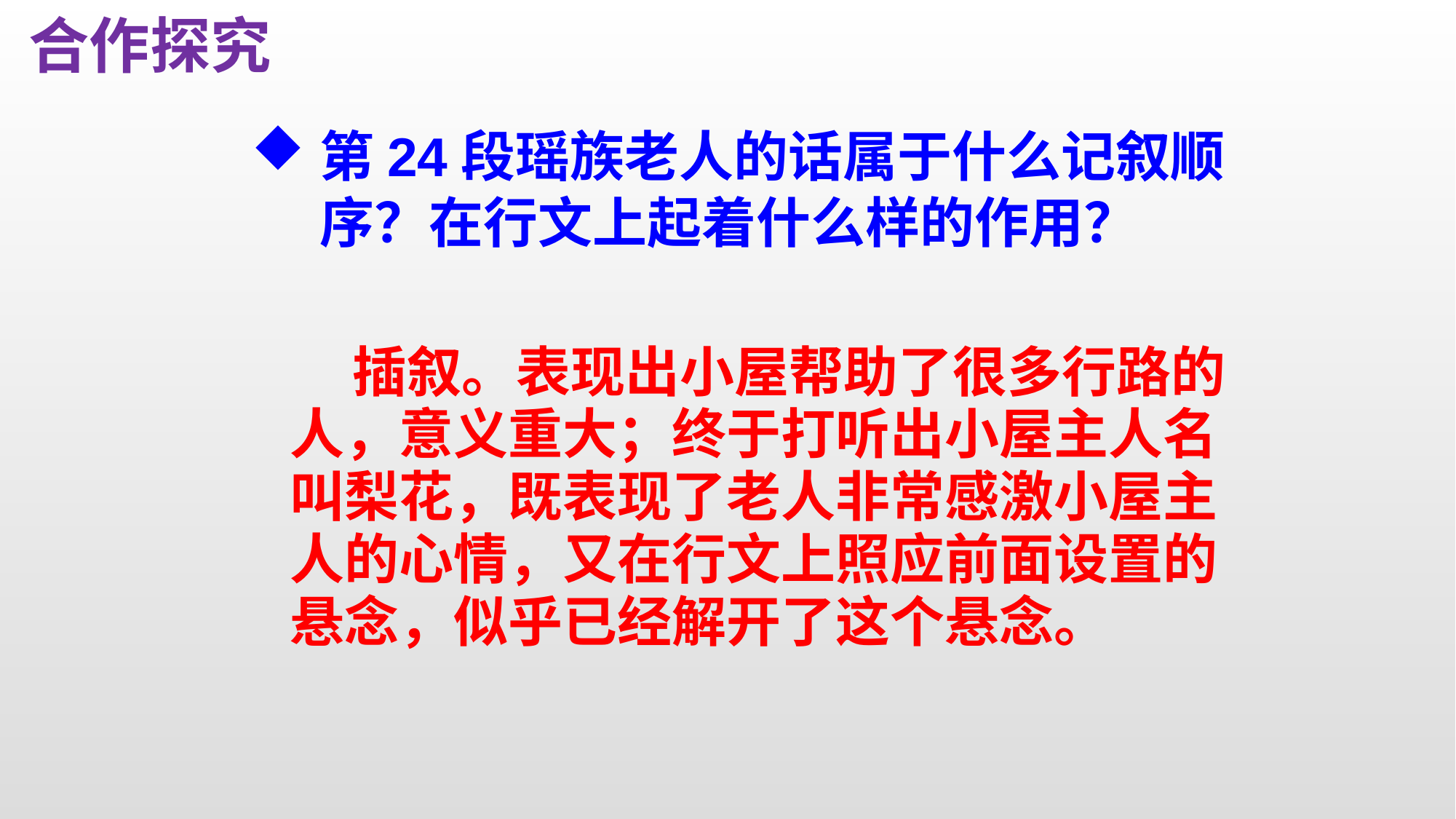

合作探究
第24段瑶族老人的话属于什么记叙顺序？在行文上起着什么样的作用？
    插叙。表现出小屋帮助了很多行路的人，意义重大；终于打听出小屋主人名叫梨花，既表现了老人非常感激小屋主人的心情，又在行文上照应前面设置的悬念，似乎已经解开了这个悬念。